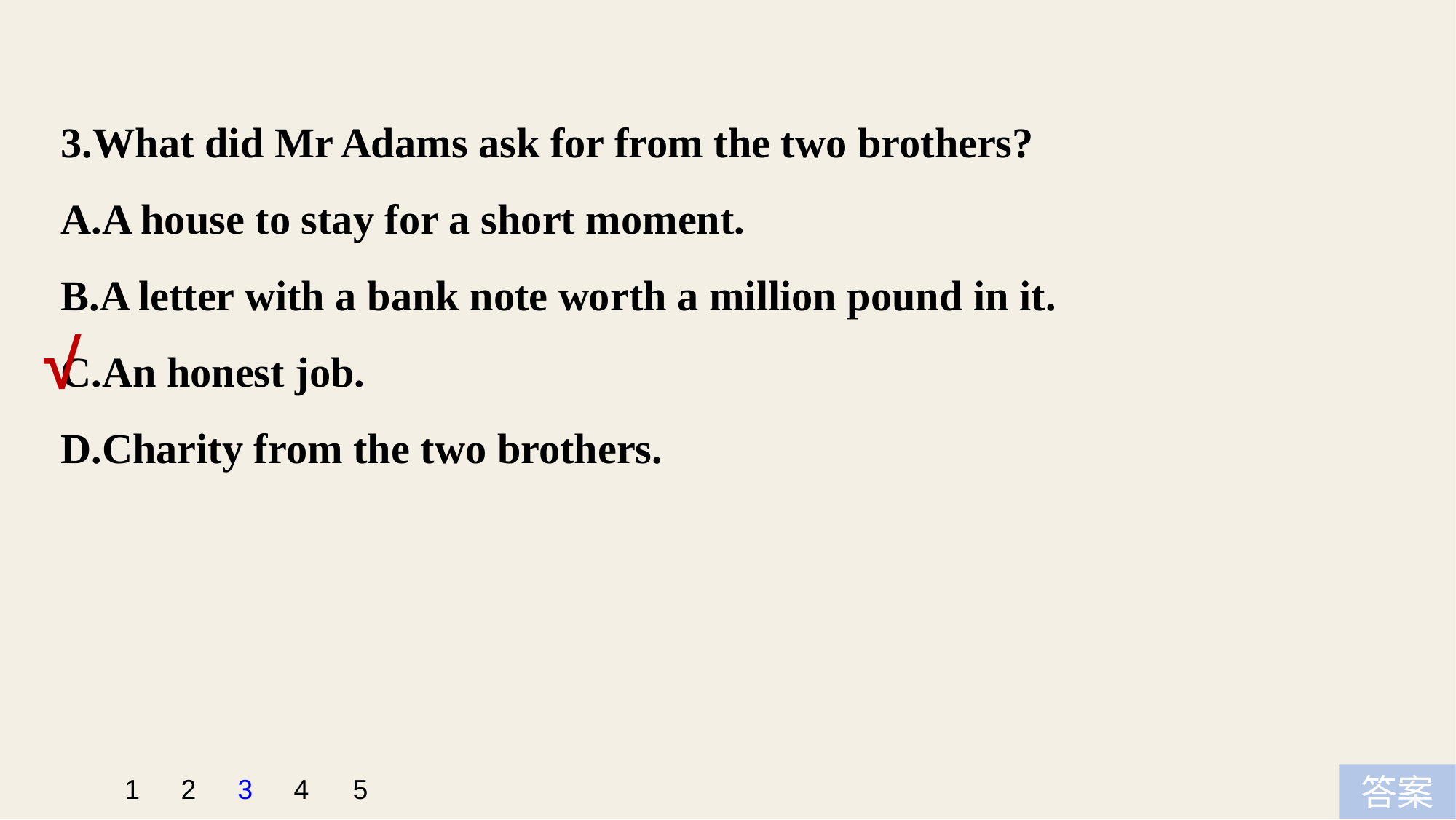

3.What did Mr Adams ask for from the two brothers?
A.A house to stay for a short moment.
B.A letter with a bank note worth a million pound in it.
C.An honest job.
D.Charity from the two brothers.
√
5
1
2
3
4
答案